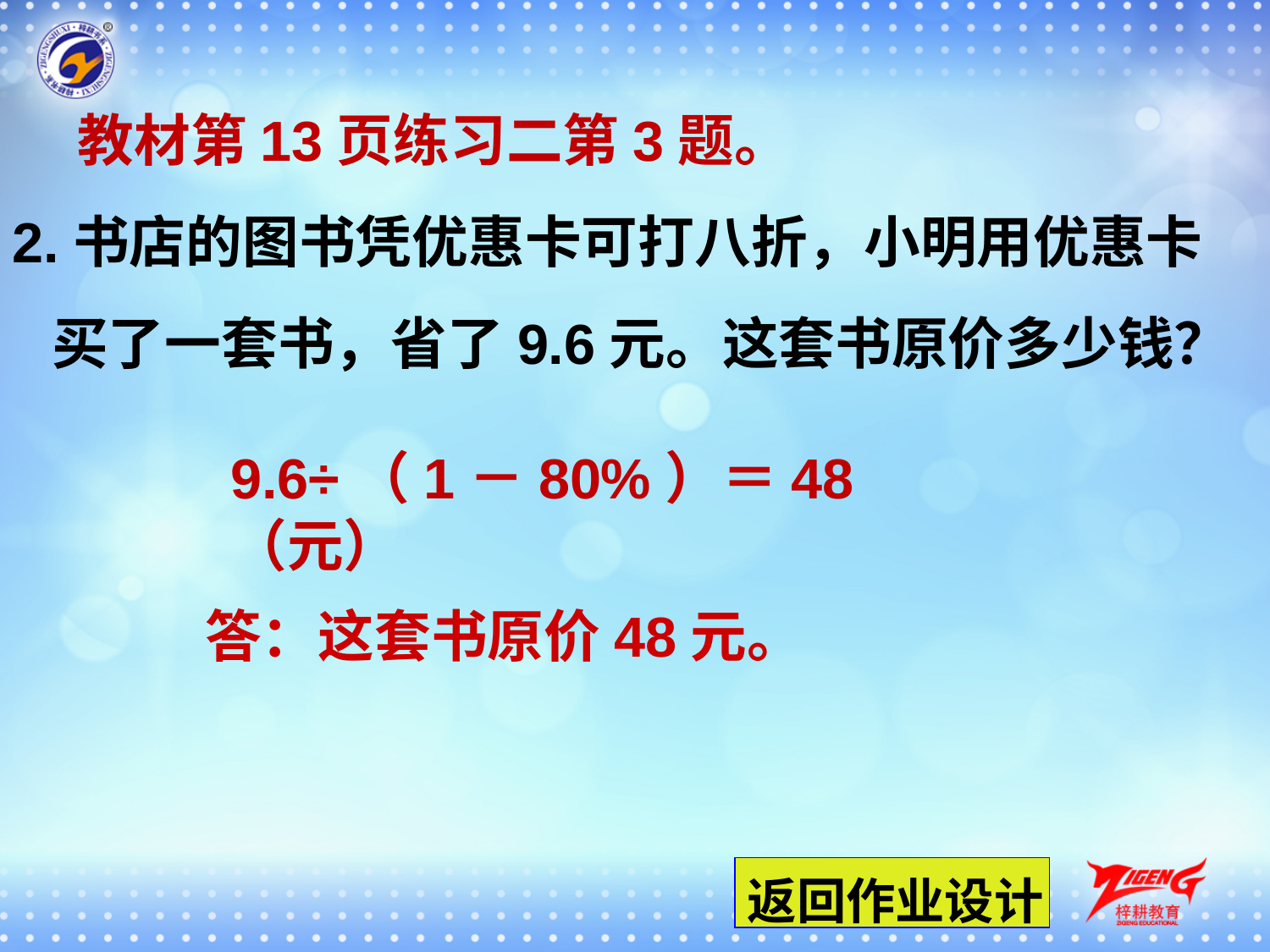

教材第13页练习二第3题。
2.书店的图书凭优惠卡可打八折，小明用优惠卡
  买了一套书，省了9.6元。这套书原价多少钱？
9.6÷（1－80%）＝48（元）
答：这套书原价48元。

返回作业设计